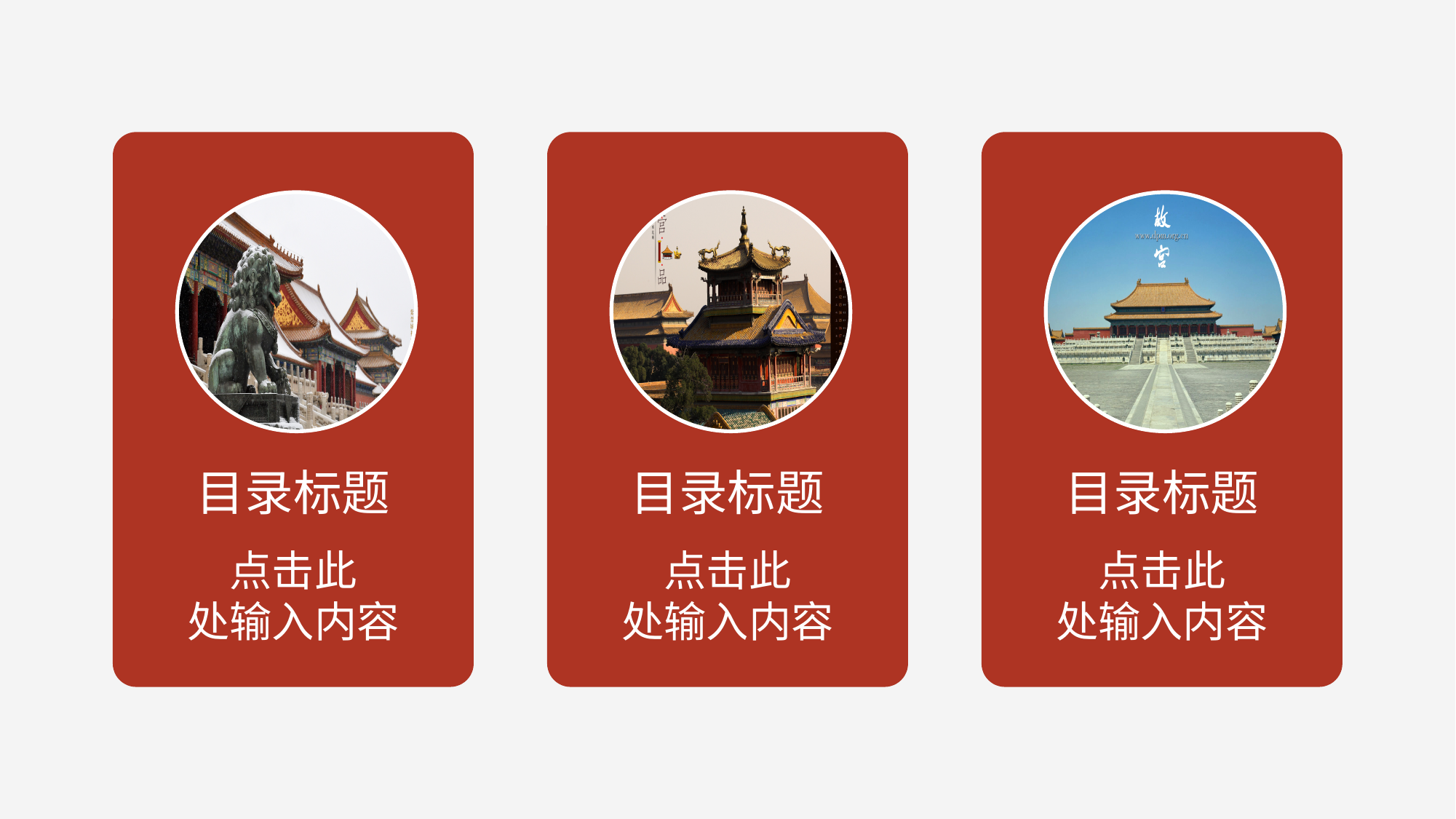

目录标题
点击此
处输入内容

目录标题
点击此
处输入内容

目录标题
点击此
处输入内容